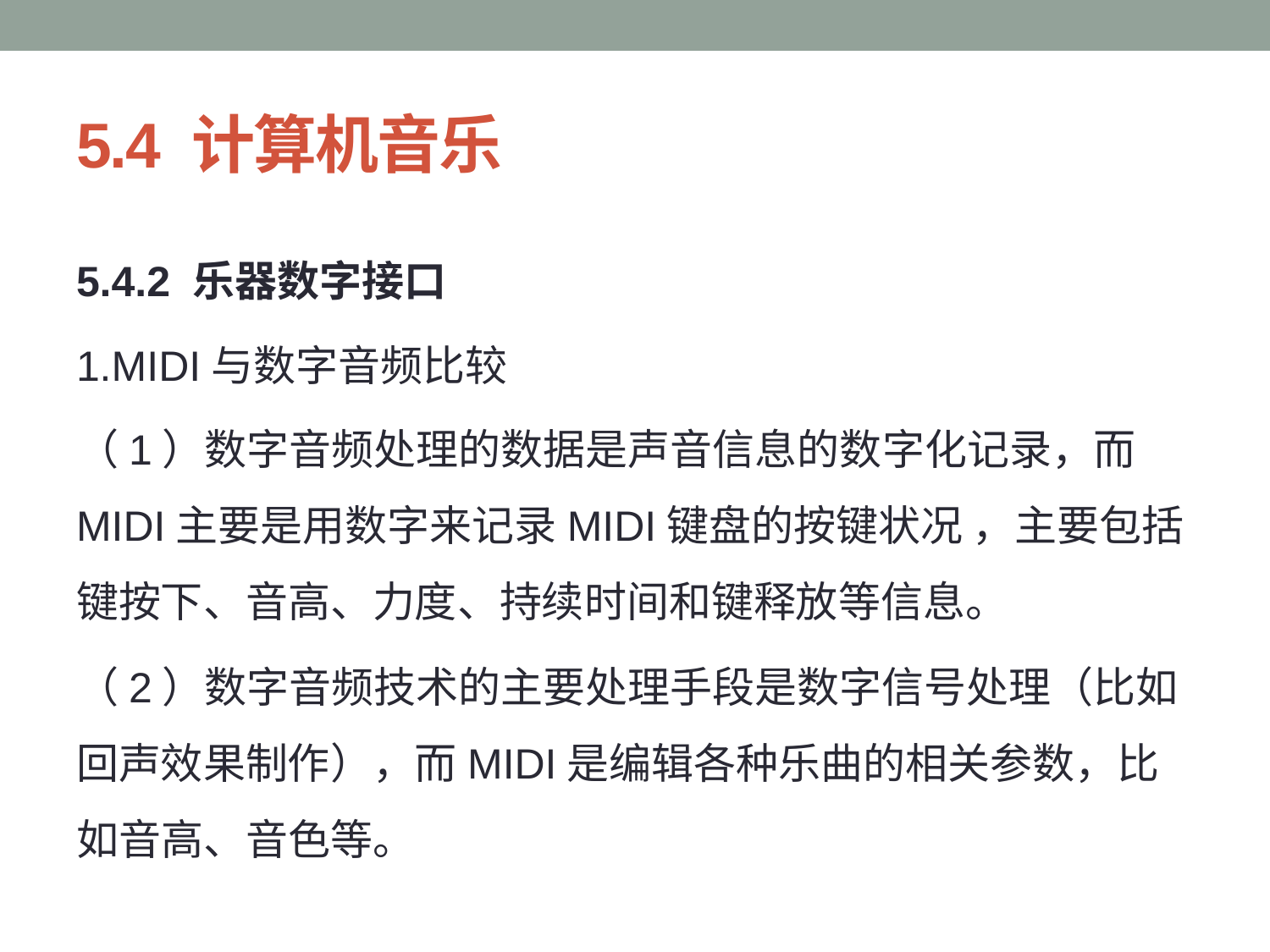

# 5.4 计算机音乐
5.4.2 乐器数字接口
1.MIDI与数字音频比较
（1）数字音频处理的数据是声音信息的数字化记录，而MIDI主要是用数字来记录MIDI键盘的按键状况 ，主要包括键按下、音高、力度、持续时间和键释放等信息。
（2）数字音频技术的主要处理手段是数字信号处理（比如回声效果制作），而MIDI是编辑各种乐曲的相关参数，比如音高、音色等。